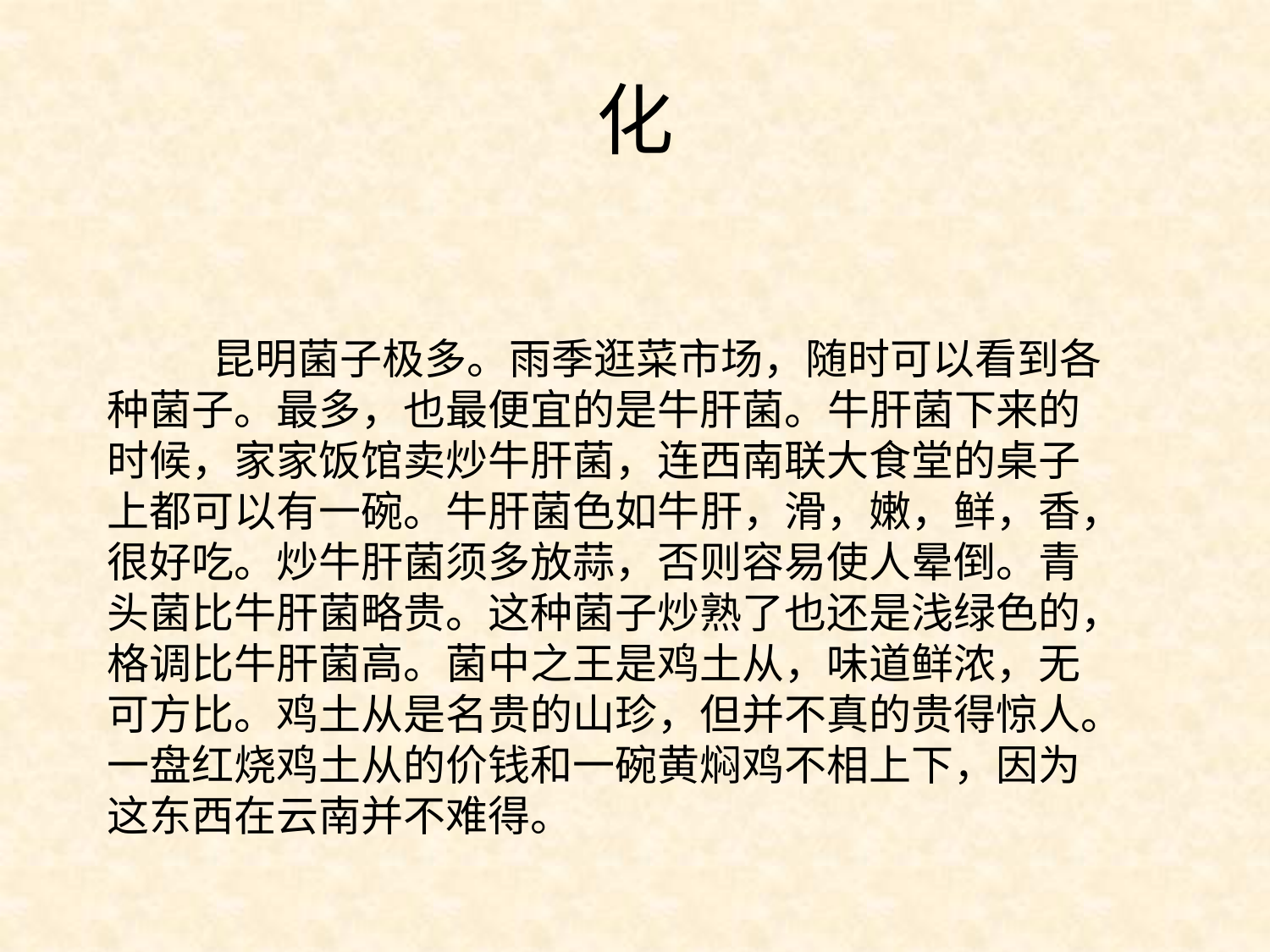

# 化
          昆明菌子极多。雨季逛菜市场，随时可以看到各种菌子。最多，也最便宜的是牛肝菌。牛肝菌下来的时候，家家饭馆卖炒牛肝菌，连西南联大食堂的桌子上都可以有一碗。牛肝菌色如牛肝，滑，嫩，鲜，香，很好吃。炒牛肝菌须多放蒜，否则容易使人晕倒。青头菌比牛肝菌略贵。这种菌子炒熟了也还是浅绿色的，格调比牛肝菌高。菌中之王是鸡土从，味道鲜浓，无可方比。鸡土从是名贵的山珍，但并不真的贵得惊人。一盘红烧鸡土从的价钱和一碗黄焖鸡不相上下，因为这东西在云南并不难得。